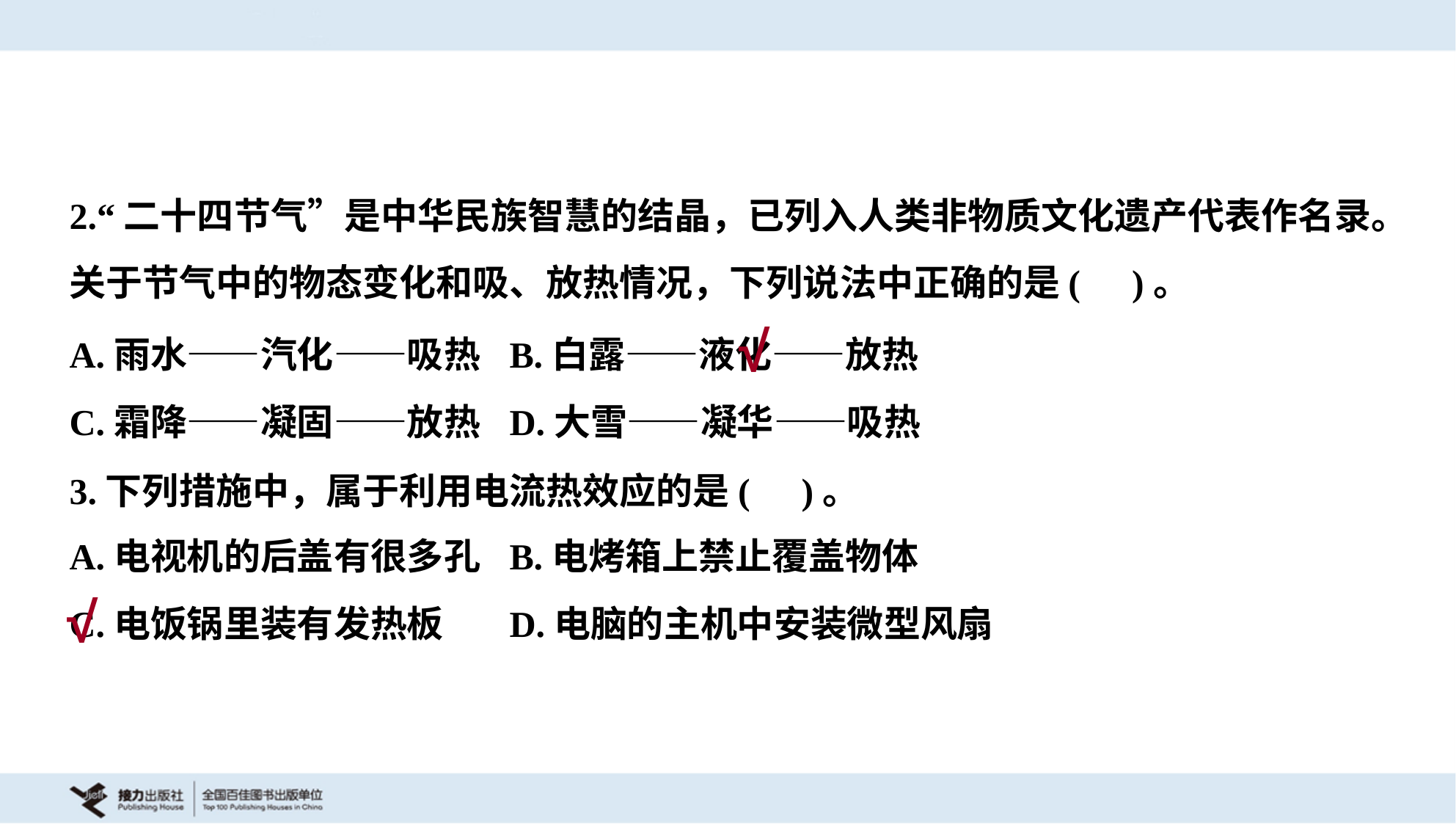

2.“二十四节气”是中华民族智慧的结晶，已列入人类非物质文化遗产代表作名录。
关于节气中的物态变化和吸、放热情况，下列说法中正确的是(     )。

A.雨水——汽化——吸热	B.白露——液化——放热
C.霜降——凝固——放热	D.大雪——凝华——吸热
√
3.下列措施中，属于利用电流热效应的是(     )。

A.电视机的后盖有很多孔	B.电烤箱上禁止覆盖物体
C.电饭锅里装有发热板	D.电脑的主机中安装微型风扇
√